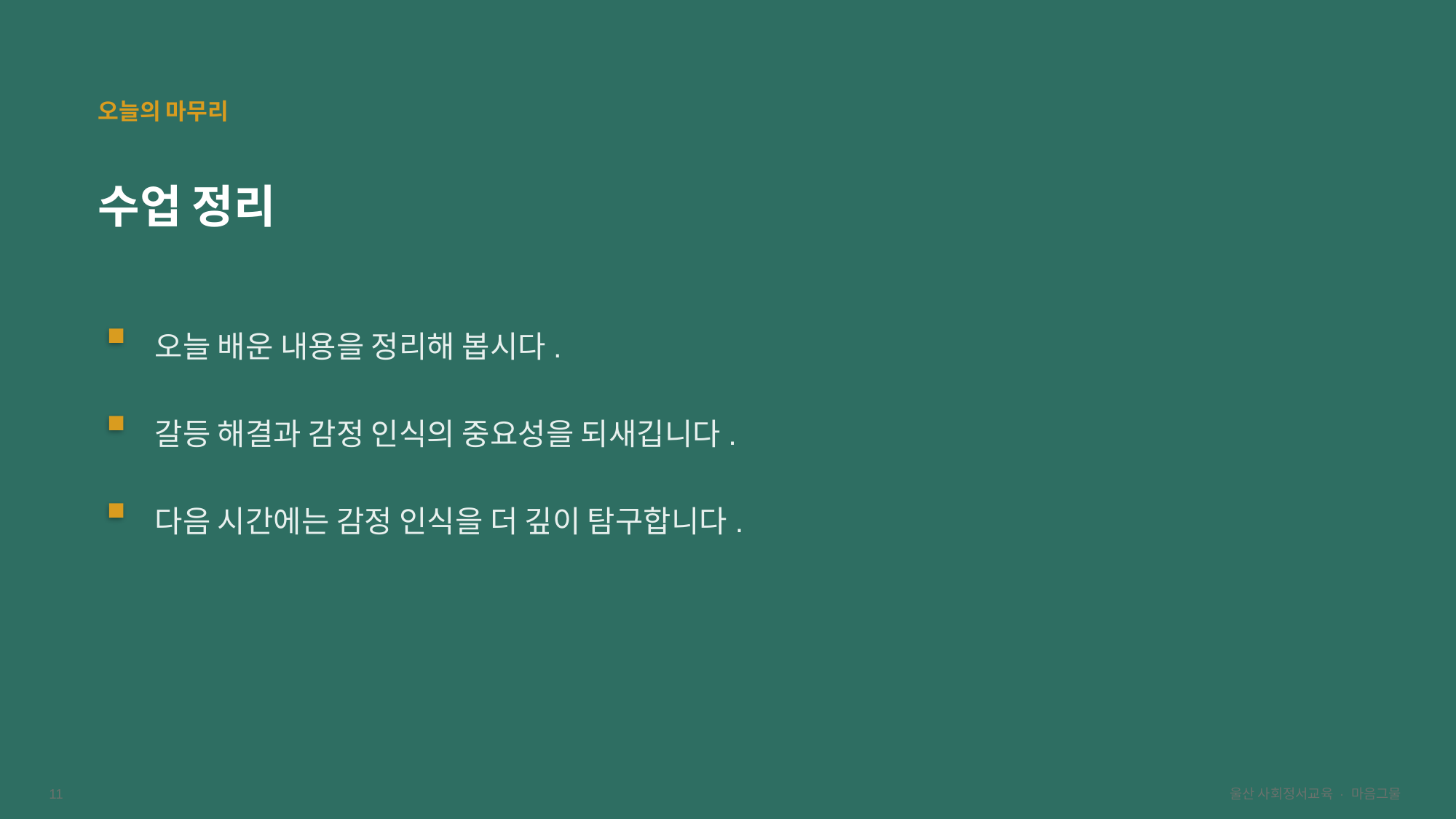

오늘의 마무리
수업 정리
오늘 배운 내용을 정리해 봅시다.

갈등 해결과 감정 인식의 중요성을 되새깁니다.

다음 시간에는 감정 인식을 더 깊이 탐구합니다.

11
울산 사회정서교육 · 마음그물